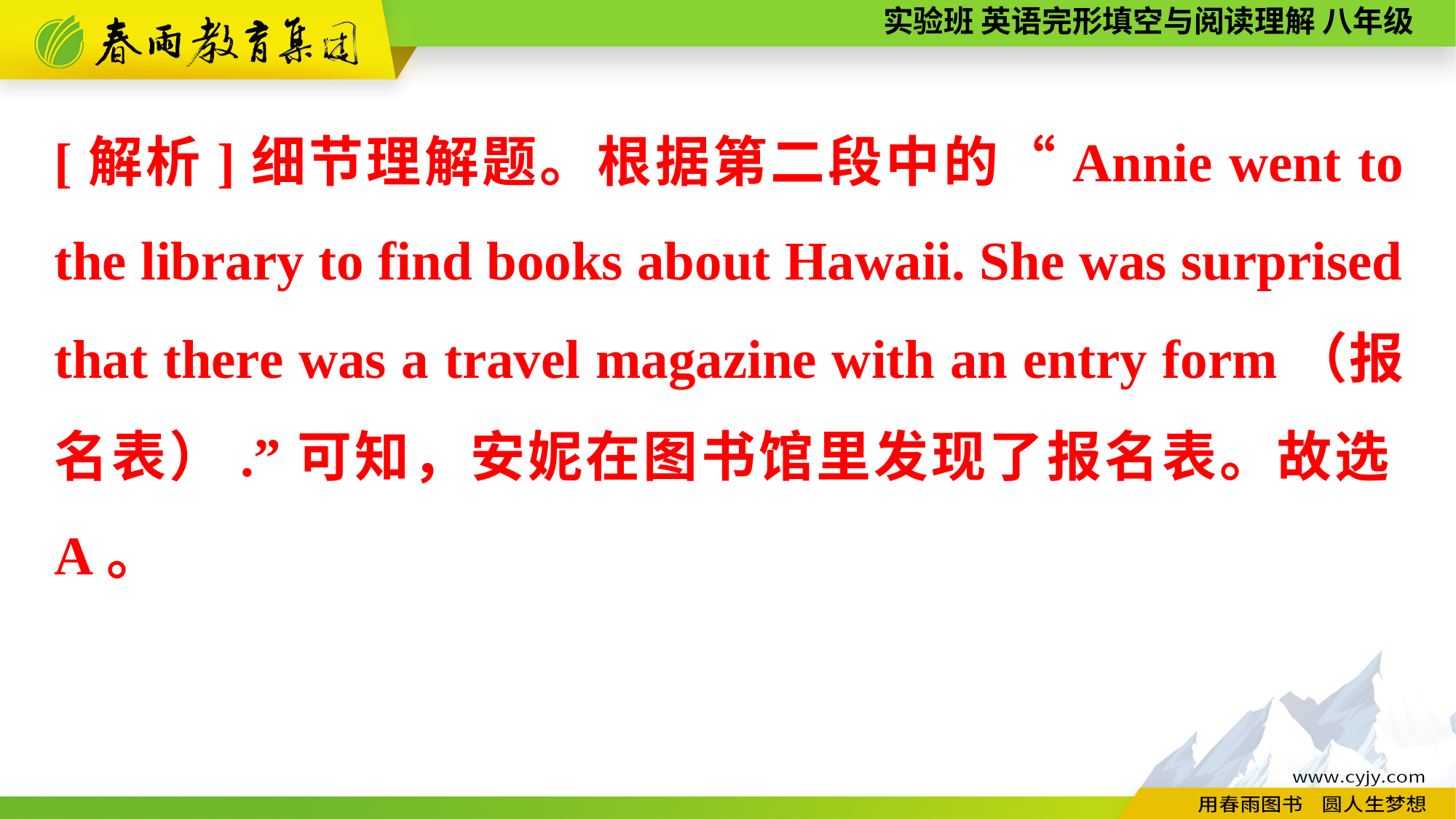

[解析]细节理解题。根据第二段中的“Annie went to the library to find books about Hawaii. She was surprised that there was a travel magazine with an entry form（报名表）.”可知，安妮在图书馆里发现了报名表。故选A。